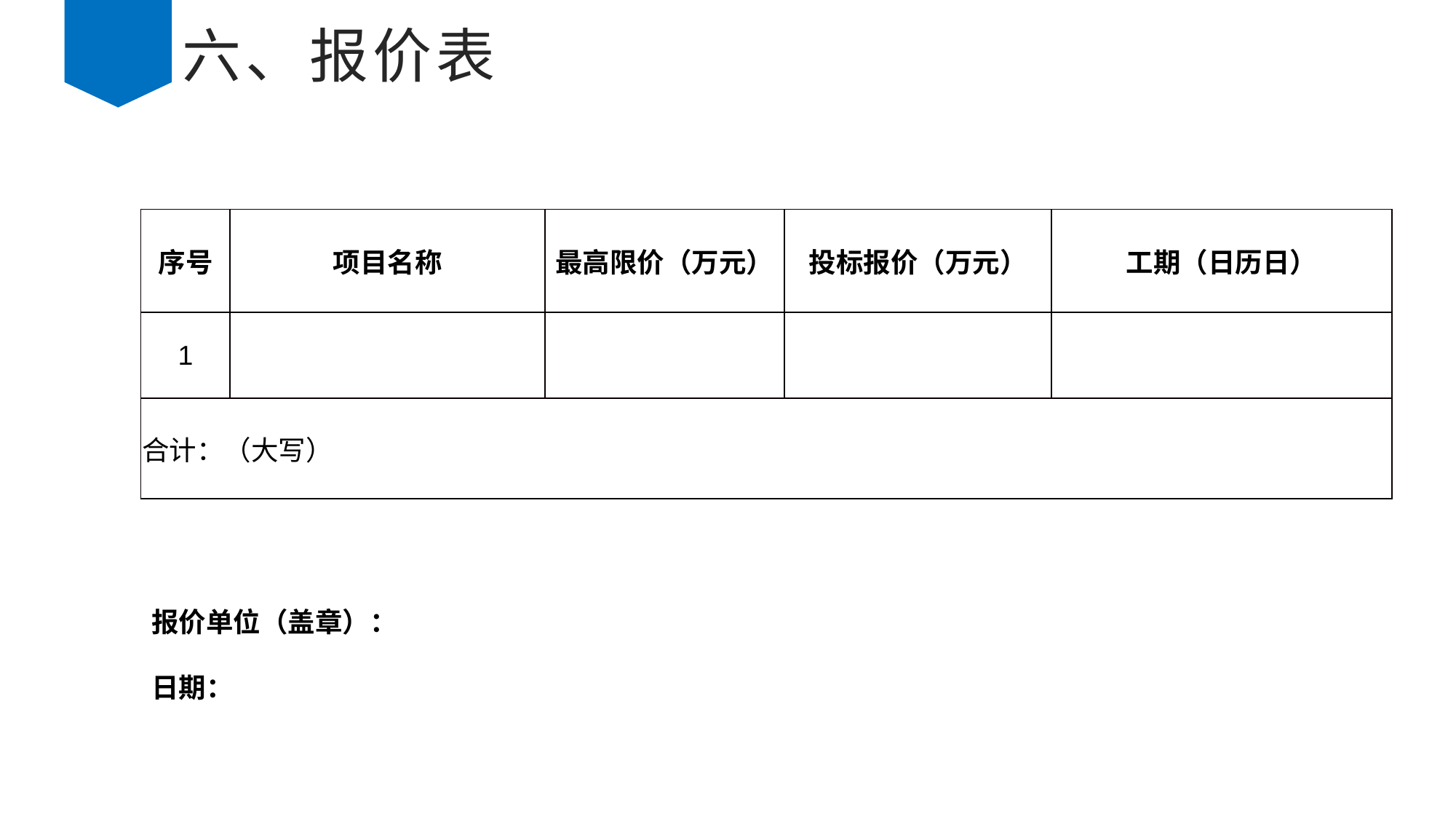

# 六、报价表

| 序号 | 项目名称 | 最高限价（万元） | 投标报价（万元） | 工期（日历日） |
| --- | --- | --- | --- | --- |
| 1 |  |  |  |  |
| 合计：（大写） |  |  |  |  |
报价单位（盖章）：

日期：